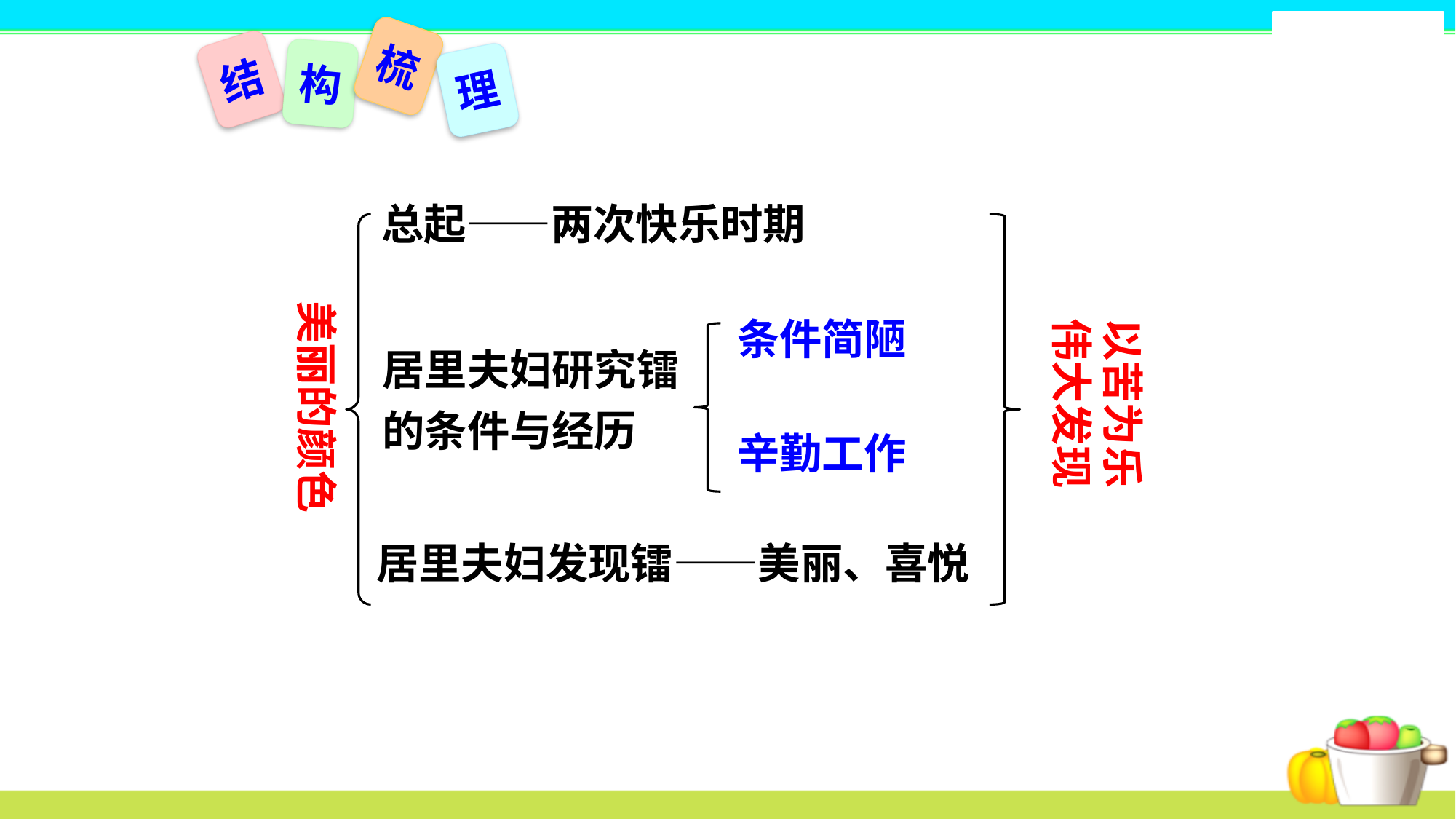

梳
结
构
理
总起——两次快乐时期

美丽的颜色
以苦为乐
伟大发现
条件简陋

居里夫妇研究镭的条件与经历
辛勤工作
居里夫妇发现镭——美丽、喜悦